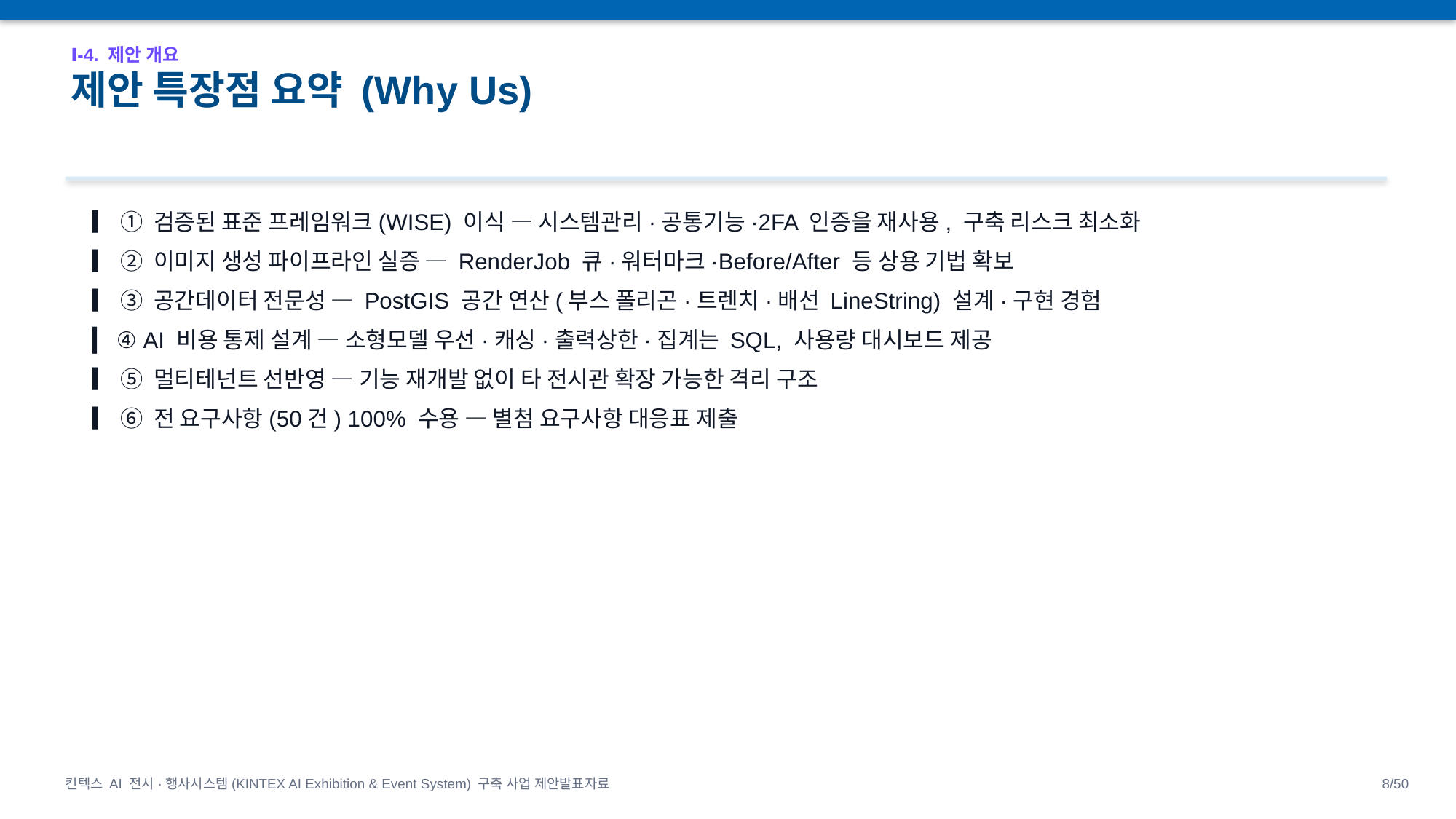

Ⅰ-4. 제안 개요
제안 특장점 요약 (Why Us)

▎ ① 검증된 표준 프레임워크(WISE) 이식 — 시스템관리·공통기능·2FA 인증을 재사용, 구축 리스크 최소화
▎ ② 이미지 생성 파이프라인 실증 — RenderJob 큐·워터마크·Before/After 등 상용 기법 확보
▎ ③ 공간데이터 전문성 — PostGIS 공간 연산(부스 폴리곤·트렌치·배선 LineString) 설계·구현 경험
▎ ④ AI 비용 통제 설계 — 소형모델 우선·캐싱·출력상한·집계는 SQL, 사용량 대시보드 제공
▎ ⑤ 멀티테넌트 선반영 — 기능 재개발 없이 타 전시관 확장 가능한 격리 구조
▎ ⑥ 전 요구사항(50건) 100% 수용 — 별첨 요구사항 대응표 제출
킨텍스 AI 전시·행사시스템(KINTEX AI Exhibition & Event System) 구축 사업 제안발표자료
8/50